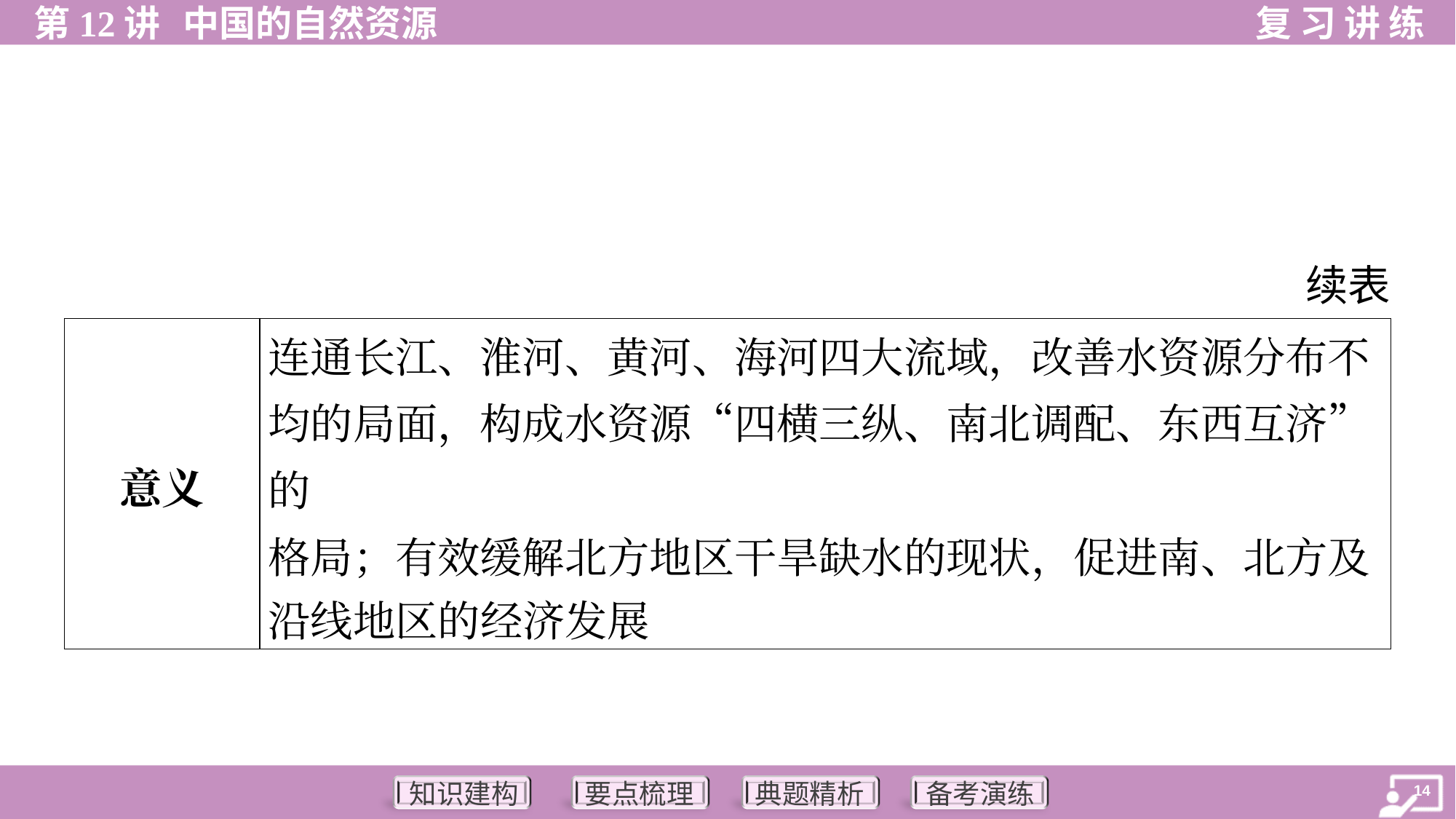

续表
| 意义 | 连通长江、淮河、黄河、海河四大流域，改善水资源分布不 均的局面，构成水资源“四横三纵、南北调配、东西互济”的 格局；有效缓解北方地区干旱缺水的现状，促进南、北方及 沿线地区的经济发展 |  |
| --- | --- | --- |